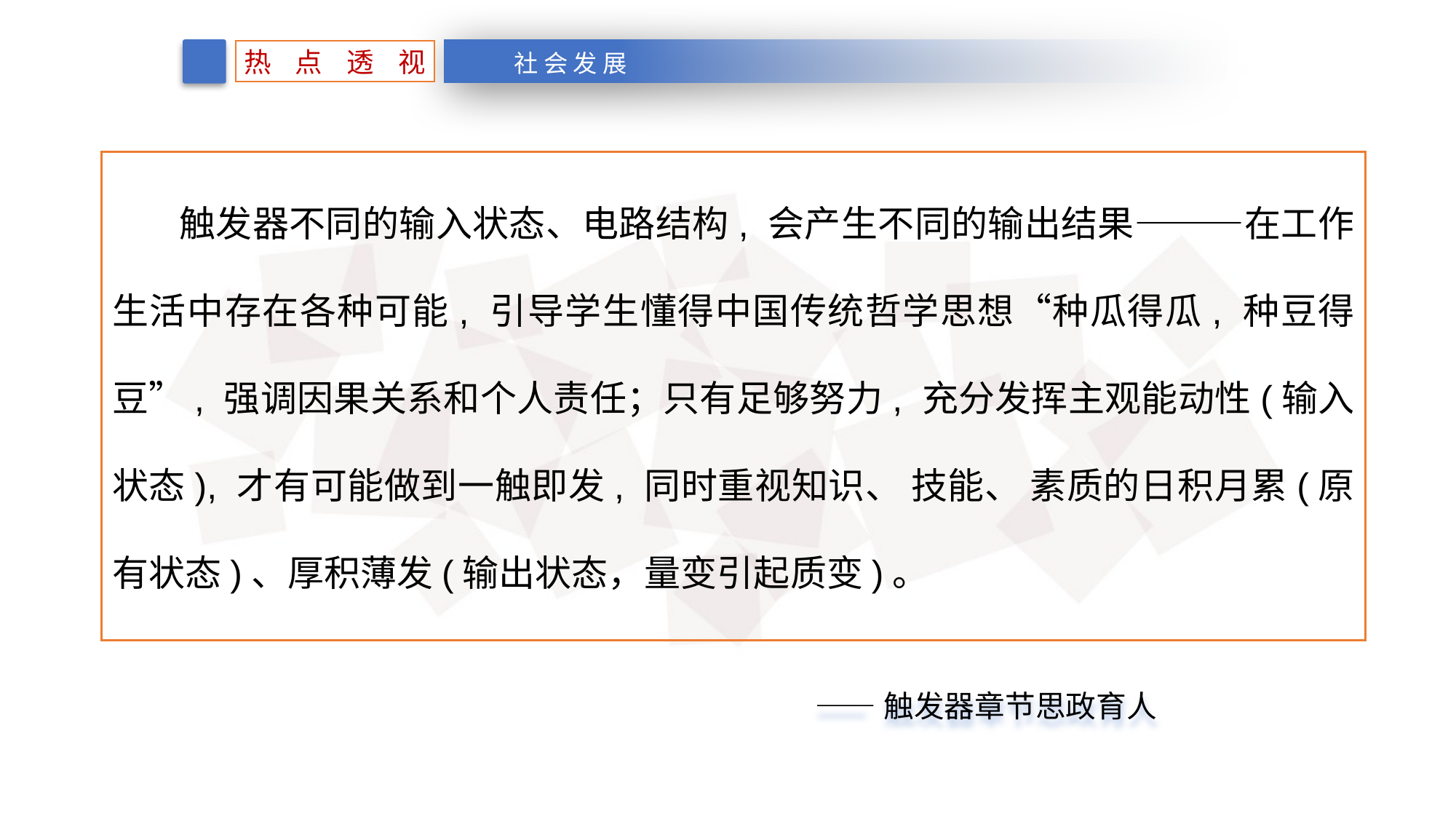

热 点 透 视
社 会 发 展
  触发器不同的输入状态、电路结构, 会产生不同的输出结果———在工作生活中存在各种可能, 引导学生懂得中国传统哲学思想“种瓜得瓜, 种豆得豆”, 强调因果关系和个人责任；只有足够努力, 充分发挥主观能动性(输入状态), 才有可能做到一触即发, 同时重视知识、 技能、 素质的日积月累(原有状态)、厚积薄发(输出状态，量变引起质变)。
     ——触发器章节思政育人